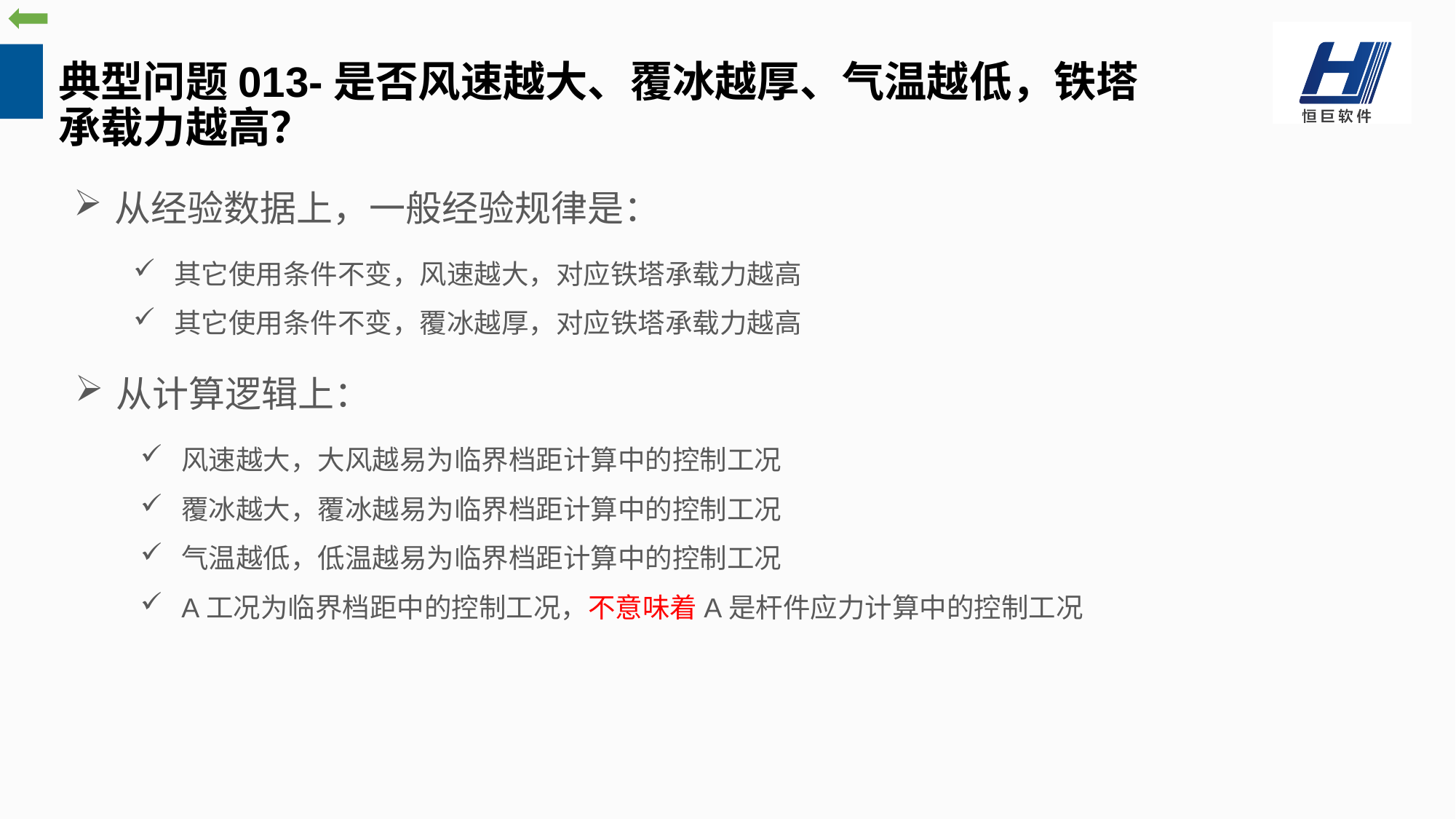

典型问题013-是否风速越大、覆冰越厚、气温越低，铁塔承载力越高？
从经验数据上，一般经验规律是：
其它使用条件不变，风速越大，对应铁塔承载力越高
其它使用条件不变，覆冰越厚，对应铁塔承载力越高
从计算逻辑上：
风速越大，大风越易为临界档距计算中的控制工况
覆冰越大，覆冰越易为临界档距计算中的控制工况
气温越低，低温越易为临界档距计算中的控制工况
A工况为临界档距中的控制工况，不意味着A是杆件应力计算中的控制工况